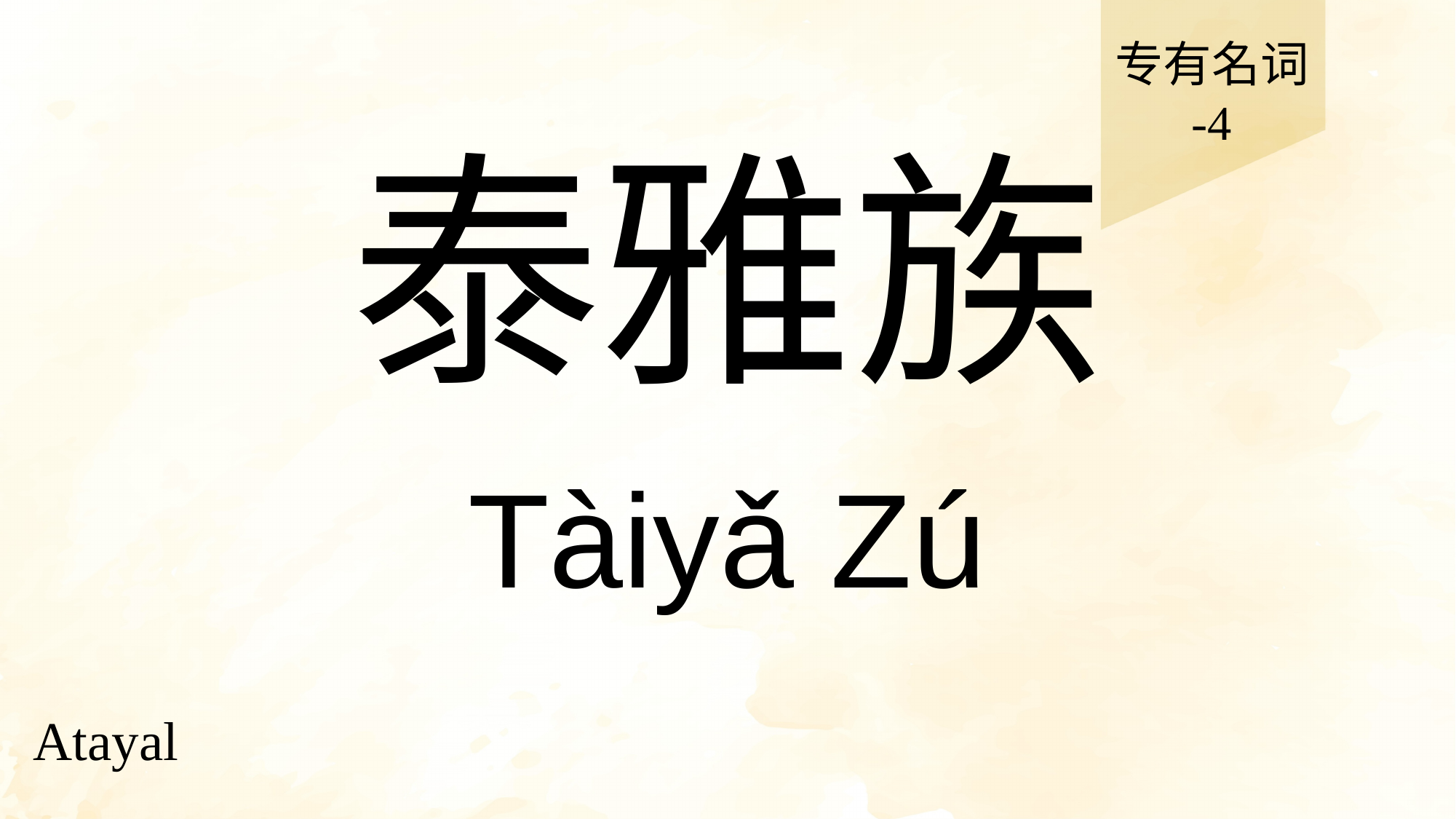

专有名词
-4
# 泰雅族
Tàiyǎ Zú
Atayal